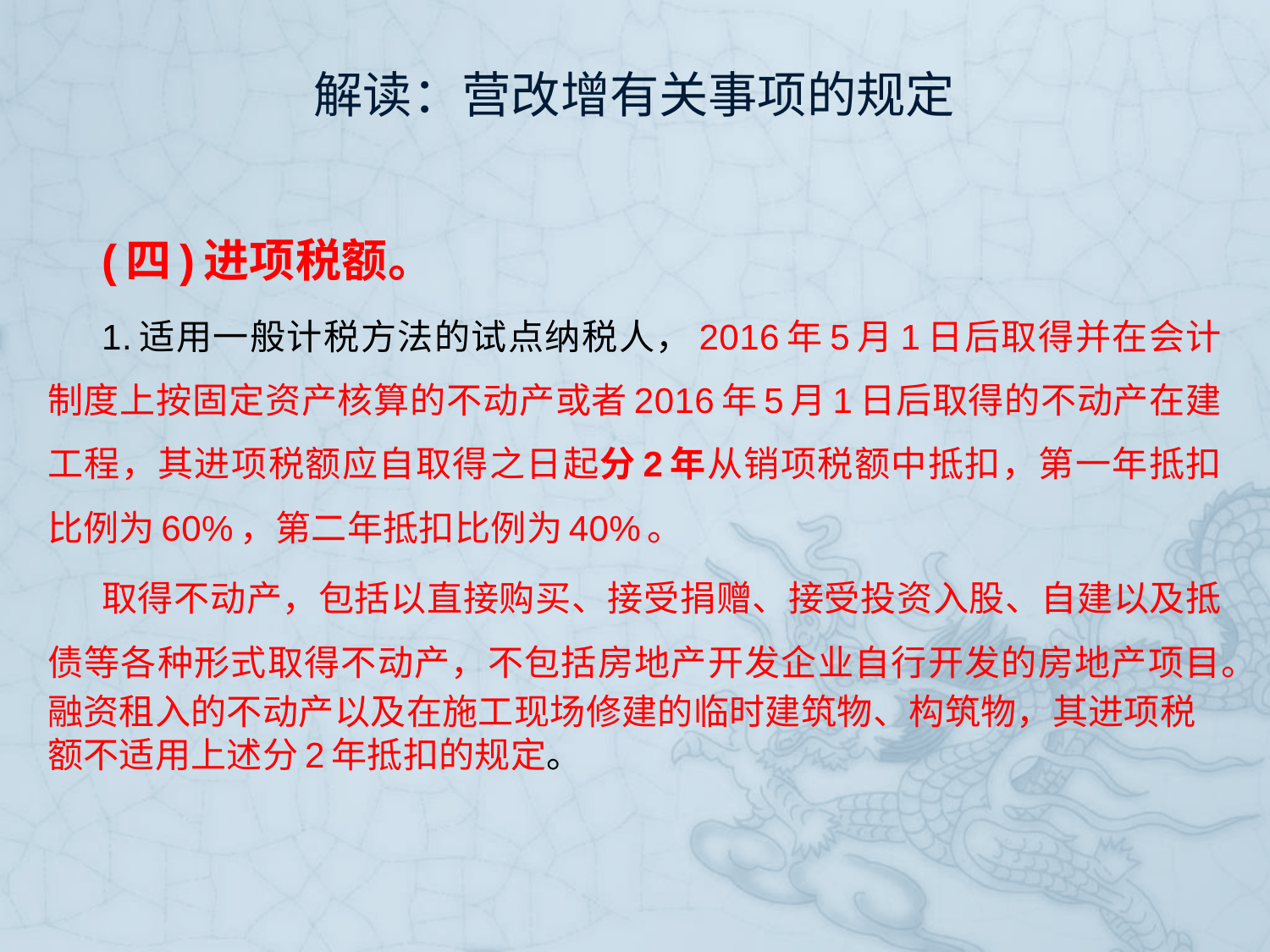

# 解读：营改增有关事项的规定

(四)进项税额。
1.适用一般计税方法的试点纳税人，2016年5月1日后取得并在会计制度上按固定资产核算的不动产或者2016年5月1日后取得的不动产在建工程，其进项税额应自取得之日起分2年从销项税额中抵扣，第一年抵扣比例为60%，第二年抵扣比例为40%。
取得不动产，包括以直接购买、接受捐赠、接受投资入股、自建以及抵债等各种形式取得不动产，不包括房地产开发企业自行开发的房地产项目。
融资租入的不动产以及在施工现场修建的临时建筑物、构筑物，其进项税额不适用上述分2年抵扣的规定。